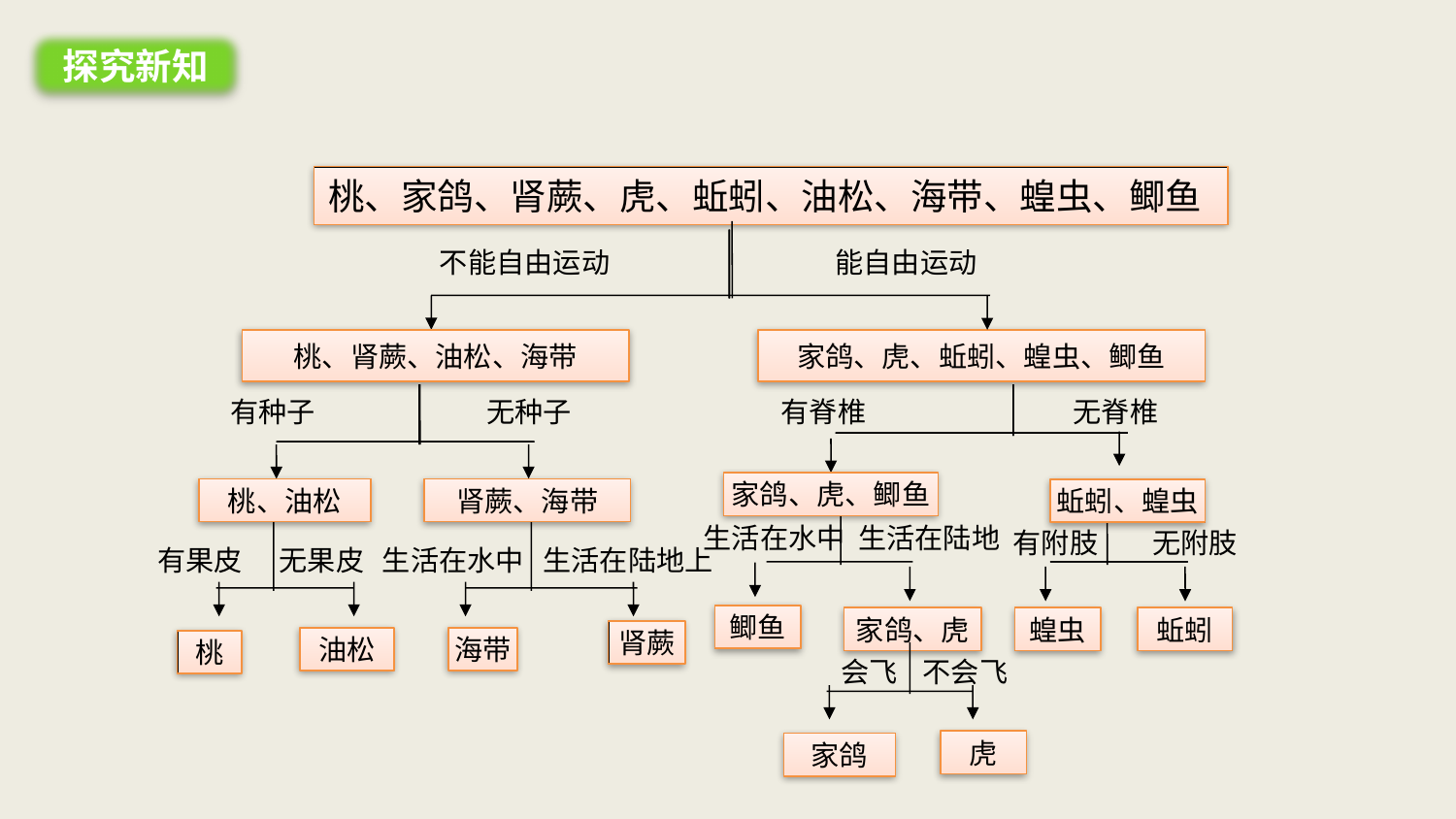

探究新知
桃、家鸽、肾蕨、虎、蚯蚓、油松、海带、蝗虫、鲫鱼

不能自由运动
能自由运动

桃、肾蕨、油松、海带
家鸽、虎、蚯蚓、蝗虫、鲫鱼

有种子
无种子
有脊椎
无脊椎

家鸽、虎、鲫鱼
桃、油松
肾蕨、海带
蚯蚓、蝗虫
生活在水中
生活在陆地

有附肢
无附肢

有果皮
无果皮
生活在水中
生活在陆地上

鲫鱼
家鸽、虎
蝗虫
蚯蚓
肾蕨
油松
海带
桃

会飞
不会飞

虎
家鸽